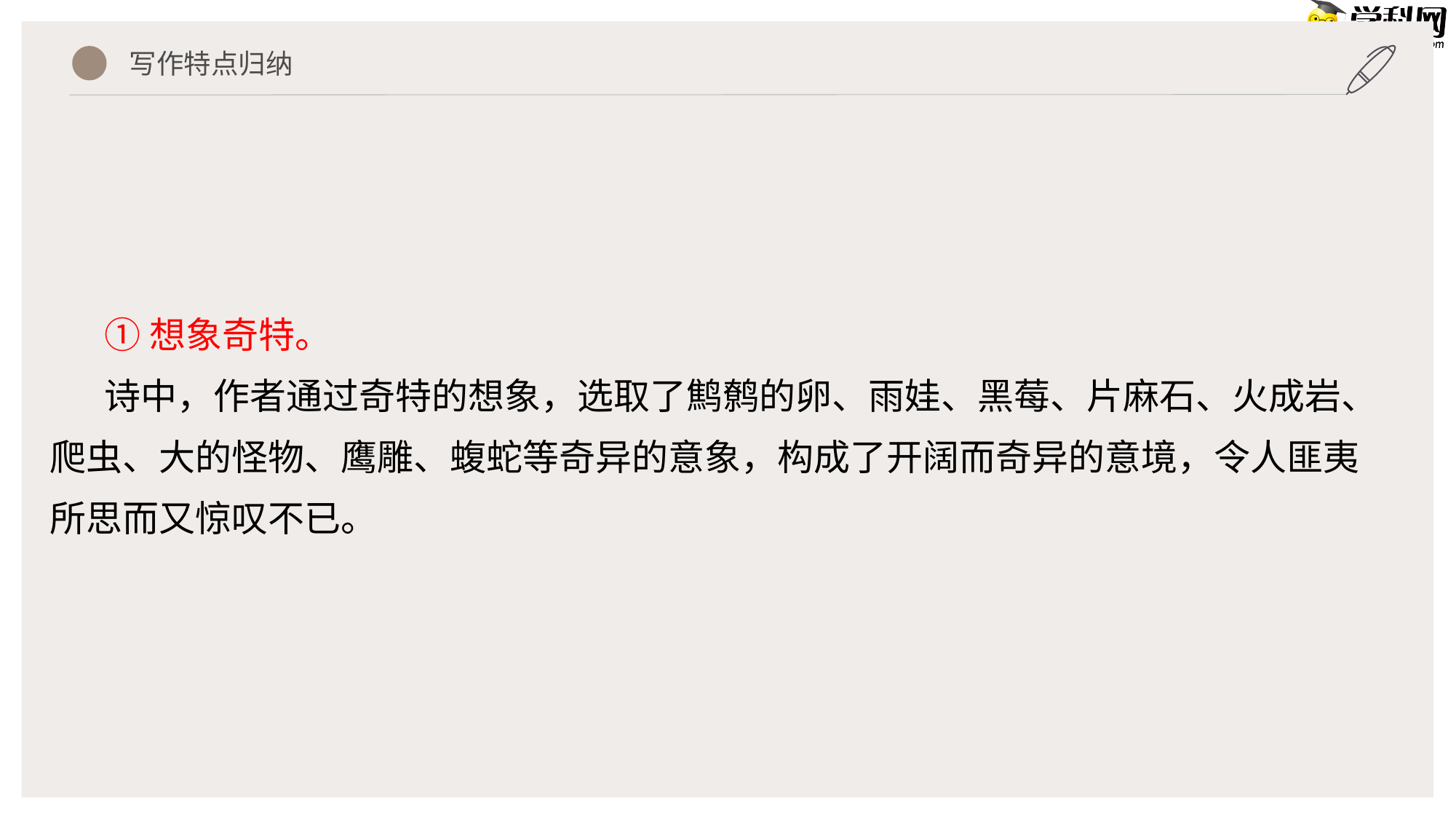

写作特点归纳

①想象奇特。
诗中，作者通过奇特的想象，选取了鹪鹩的卵、雨娃、黑莓、片麻石、火成岩、爬虫、大的怪物、鹰雕、蝮蛇等奇异的意象，构成了开阔而奇异的意境，令人匪夷所思而又惊叹不已。